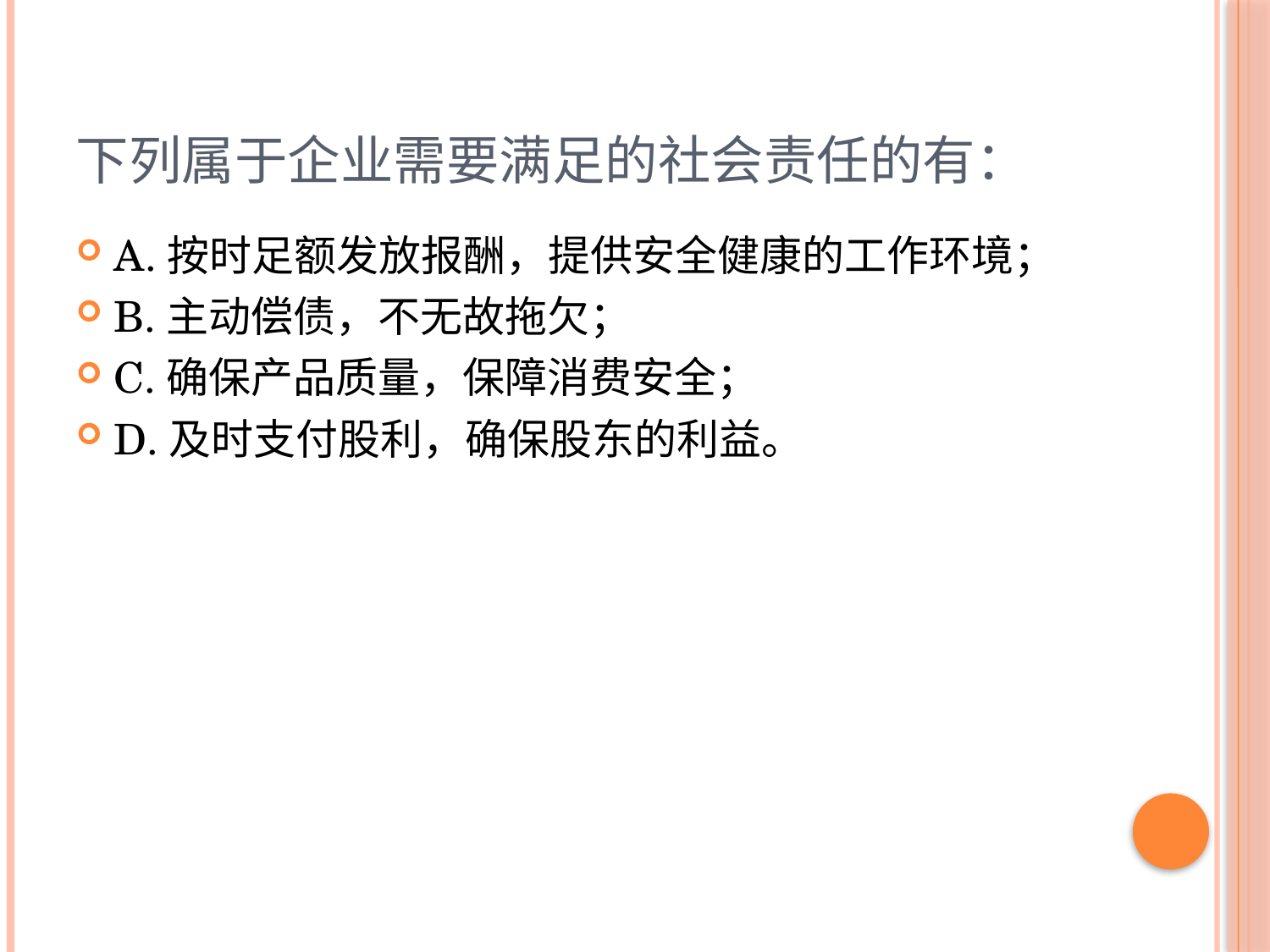

# 下列属于企业需要满足的社会责任的有：
A.按时足额发放报酬，提供安全健康的工作环境；
B.主动偿债，不无故拖欠；
C.确保产品质量，保障消费安全；
D.及时支付股利，确保股东的利益。